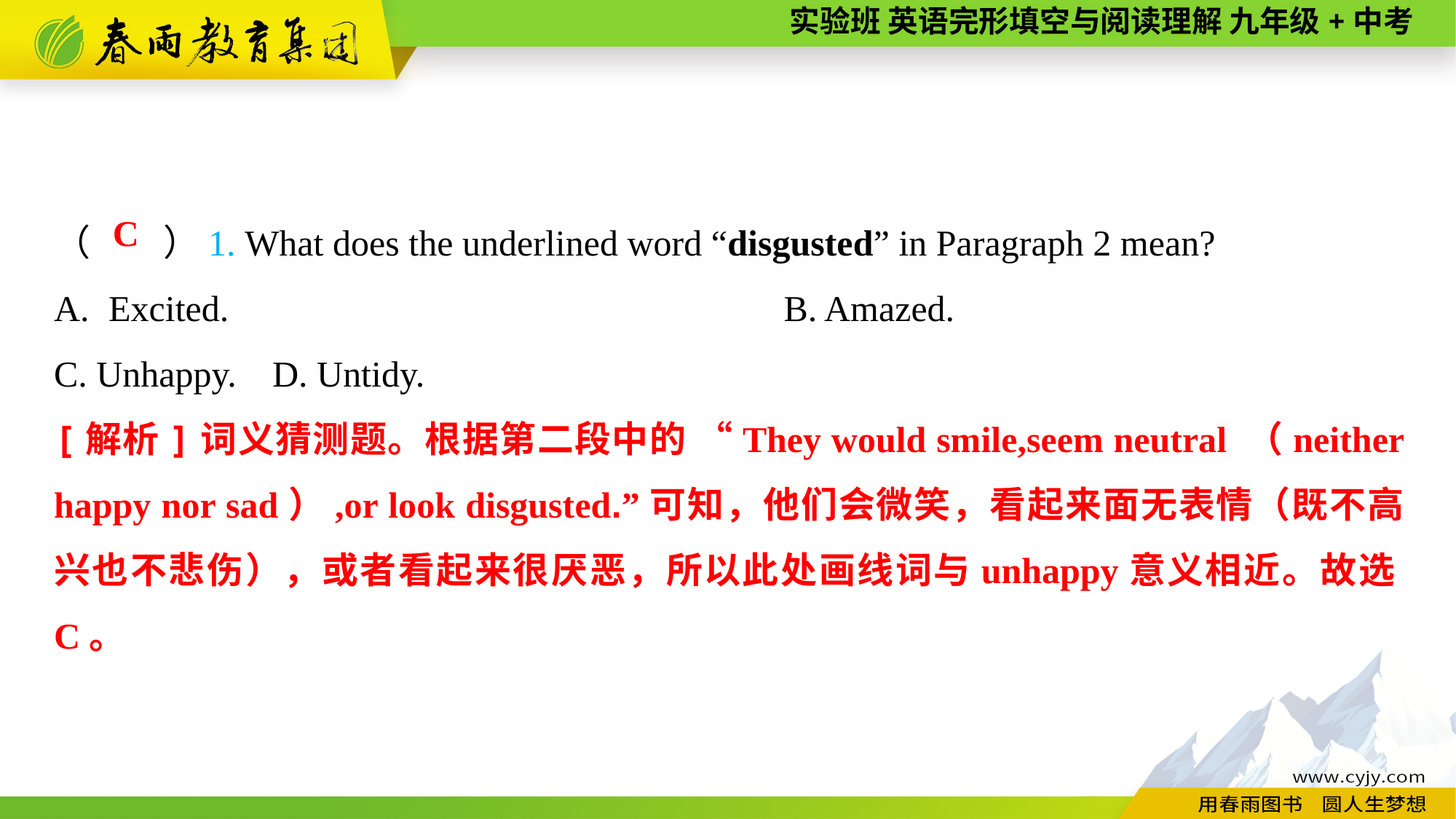

（　　）1. What does the underlined word “disgusted” in Paragraph 2 mean?
Excited.	B. Amazed.
C. Unhappy.	D. Untidy.
C
[解析]词义猜测题。根据第二段中的 “They would smile,seem neutral （neither happy nor sad）,or look disgusted.”可知，他们会微笑，看起来面无表情（既不高兴也不悲伤），或者看起来很厌恶，所以此处画线词与unhappy意义相近。故选C。